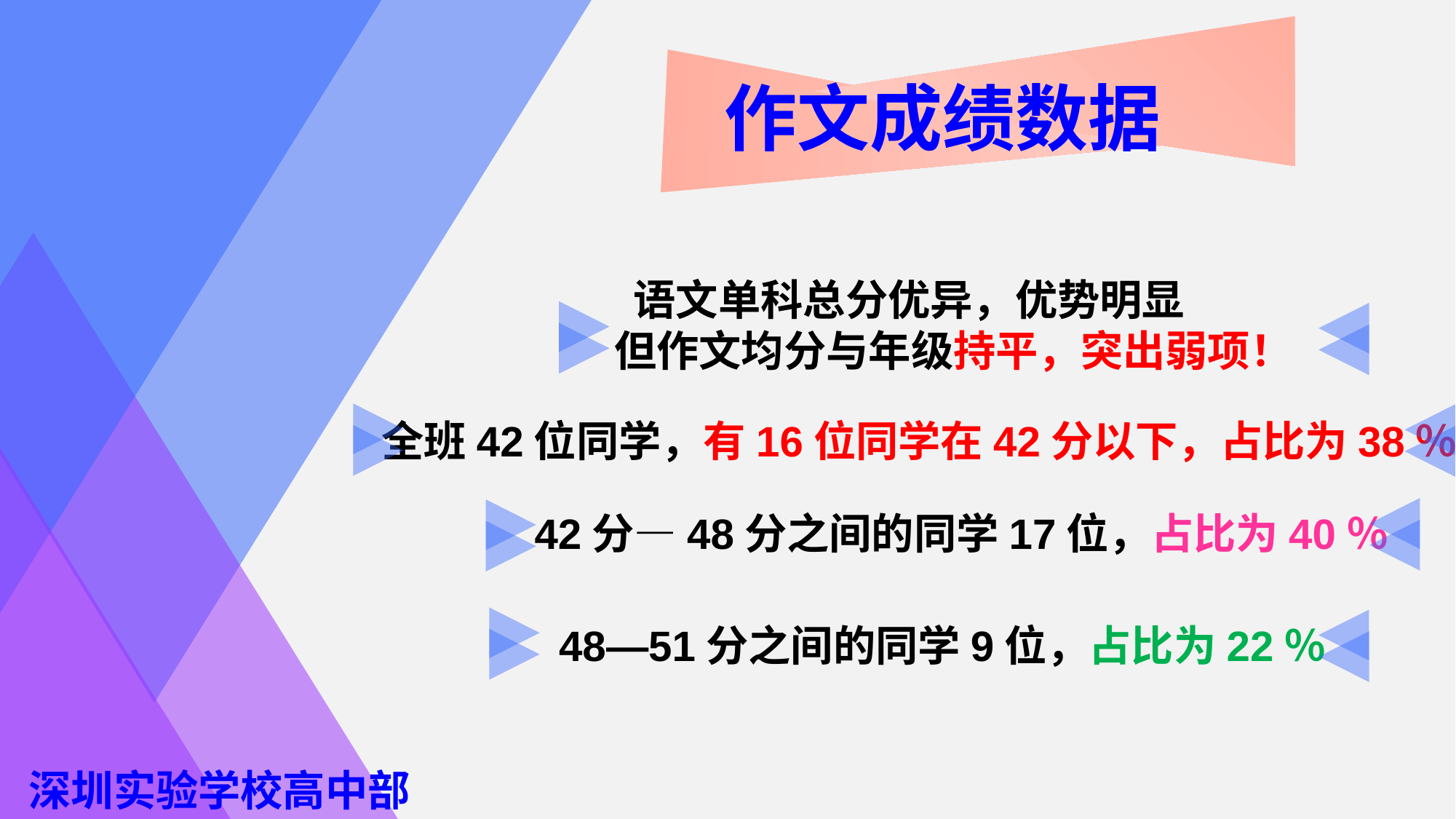

作文成绩数据

              语文单科总分优异，优势明显
            但作文均分与年级持平，突出弱项！

全班42位同学，有16位同学在42分以下，占比为38％

42分—48分之间的同学17位，占比为40％

48—51分之间的同学9位，占比为22％
深圳实验学校高中部